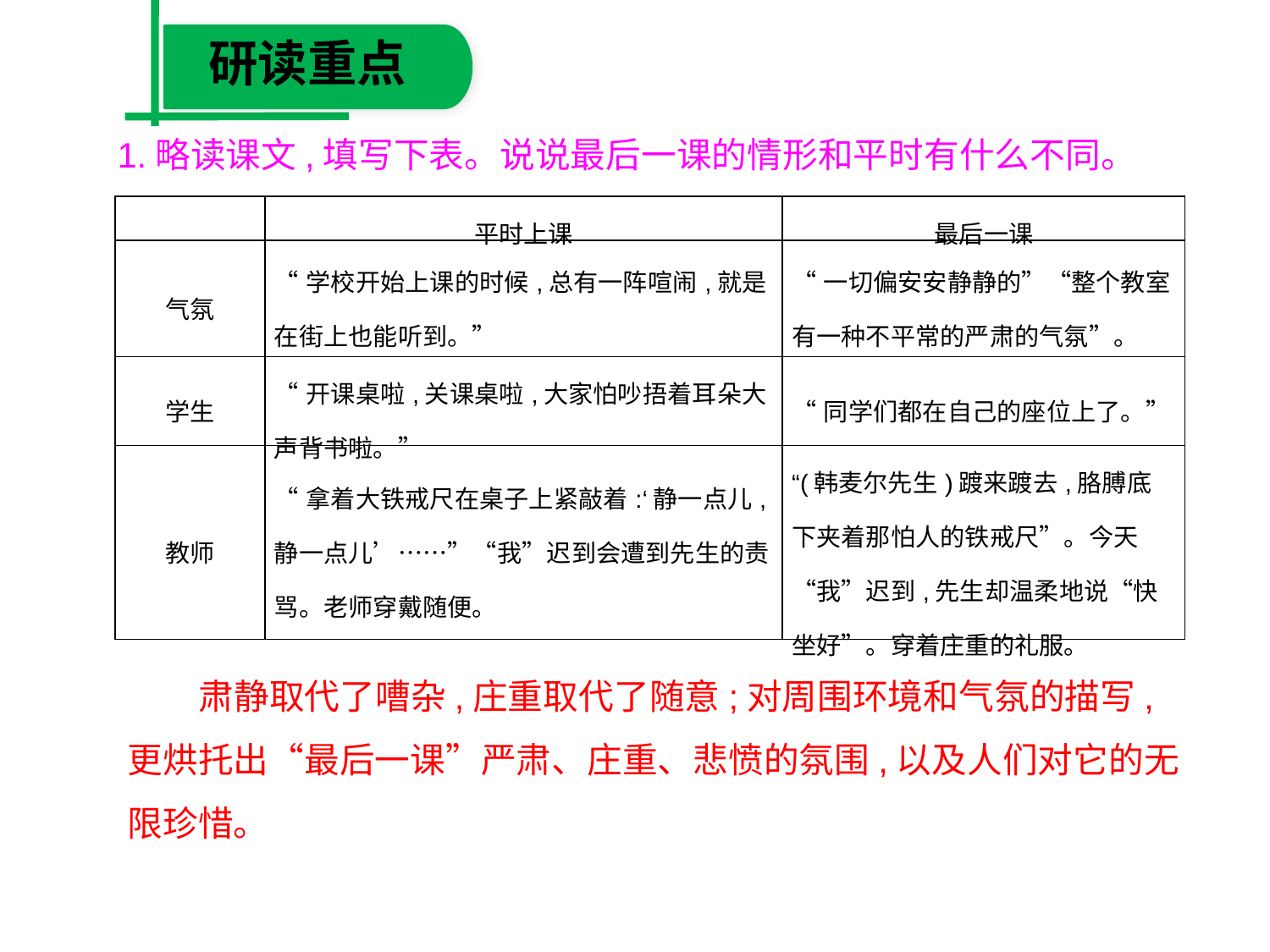

研读重点
　1.略读课文,填写下表。说说最后一课的情形和平时有什么不同。
|  | 平时上课 | 最后一课 |
| --- | --- | --- |
| 气氛 | “学校开始上课的时候,总有一阵喧闹,就是在街上也能听到。” | “一切偏安安静静的”“整个教室有一种不平常的严肃的气氛”。 |
| 学生 | “开课桌啦,关课桌啦,大家怕吵捂着耳朵大声背书啦。” | “同学们都在自己的座位上了。” |
| 教师 | “拿着大铁戒尺在桌子上紧敲着:‘静一点儿,静一点儿’……”“我”迟到会遭到先生的责骂。老师穿戴随便。 | “(韩麦尔先生)踱来踱去,胳膊底下夹着那怕人的铁戒尺”。今天“我”迟到,先生却温柔地说“快坐好”。穿着庄重的礼服。 |
        肃静取代了嘈杂,庄重取代了随意;对周围环境和气氛的描写,更烘托出“最后一课”严肃、庄重、悲愤的氛围,以及人们对它的无限珍惜。